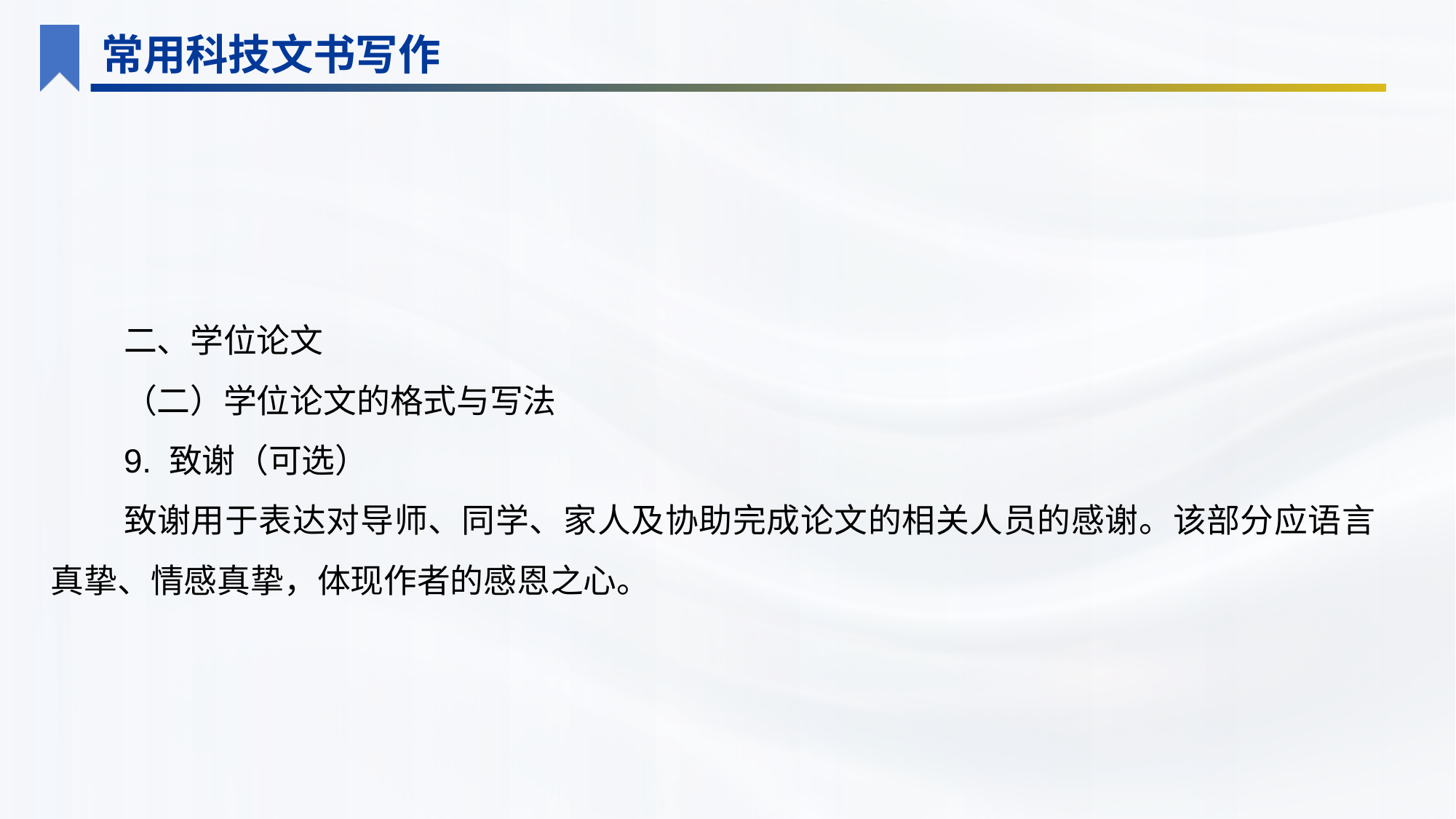

常用科技文书写作
二、学位论文
（二）学位论文的格式与写法
9. 致谢（可选）
致谢用于表达对导师、同学、家人及协助完成论文的相关人员的感谢。该部分应语言真挚、情感真挚，体现作者的感恩之心。